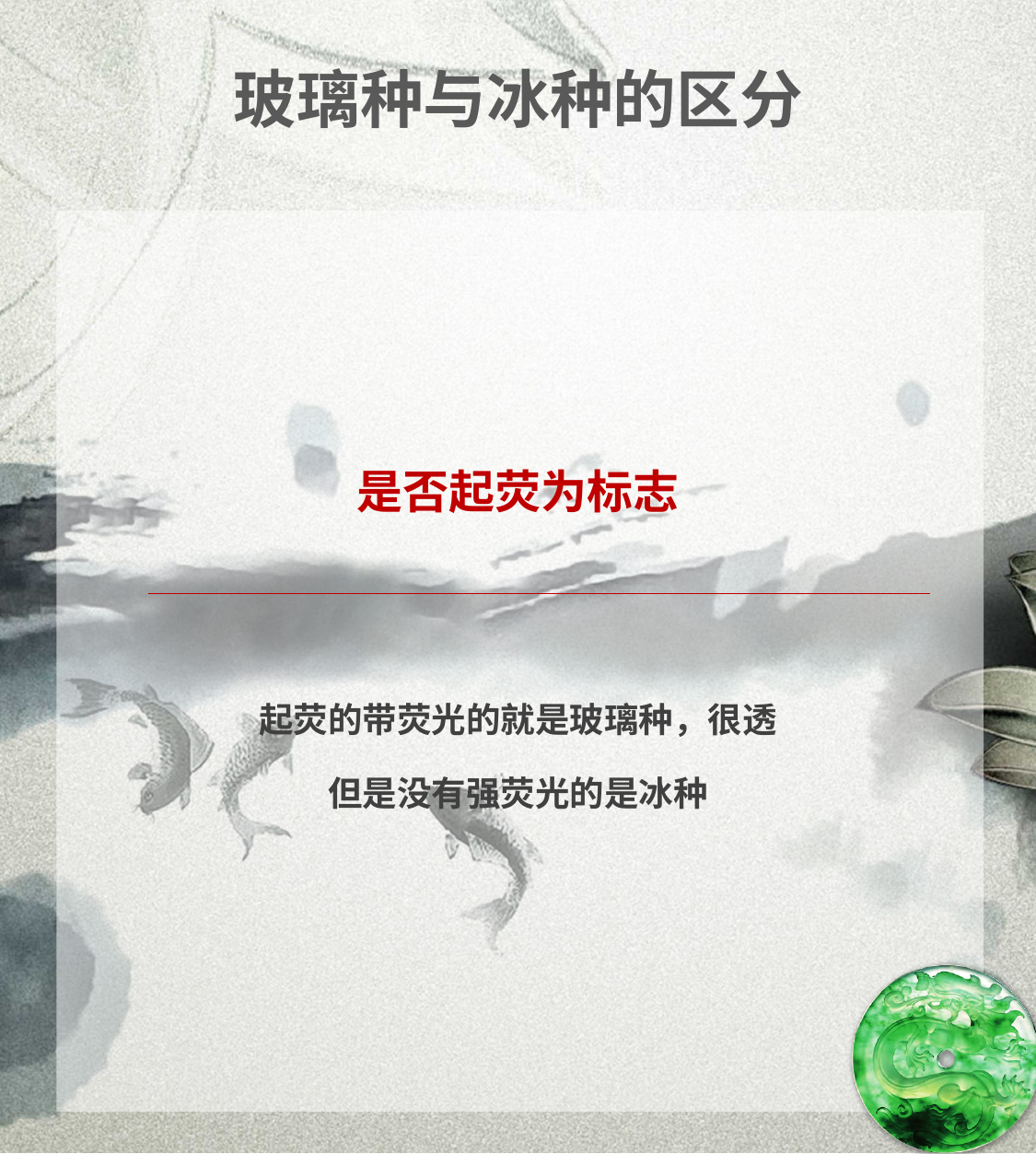

# 玻璃种与冰种的区分
是否起荧为标志

起荧的带荧光的就是玻璃种，很透
但是没有强荧光的是冰种